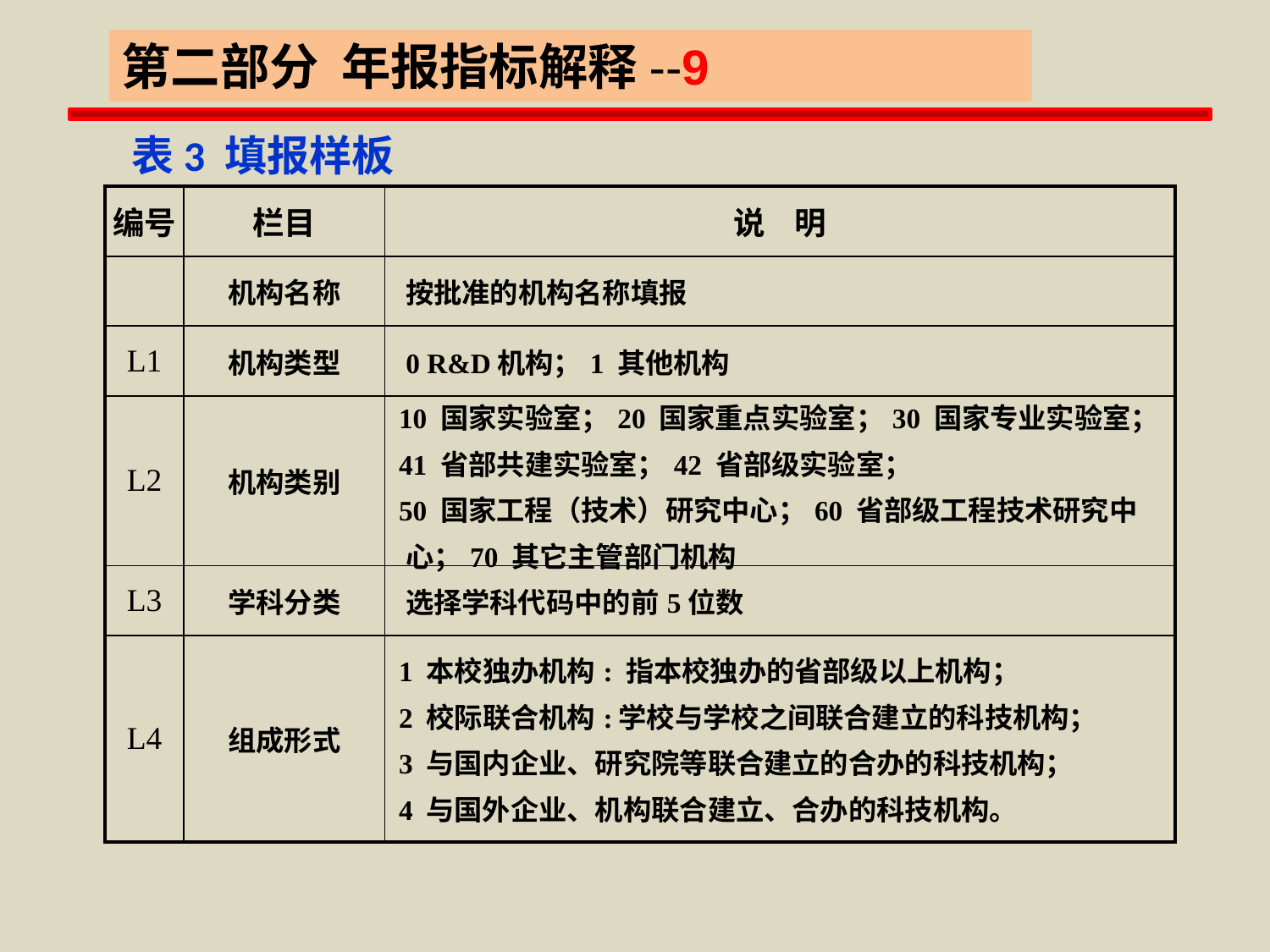

第二部分  年报指标解释--9

  表3 填报样板
| 编号 | 栏目 | 说 明 |
| --- | --- | --- |
|  | 机构名称 | 按批准的机构名称填报 |
| L1 | 机构类型 | 0 R&D机构；1 其他机构 |
| L2 | 机构类别 | 10 国家实验室；20 国家重点实验室；30 国家专业实验室； 41 省部共建实验室；42 省部级实验室； 50 国家工程（技术）研究中心；60 省部级工程技术研究中 心；70 其它主管部门机构 |
| L3 | 学科分类 | 选择学科代码中的前5位数 |
| L4 | 组成形式 | 1 本校独办机构: 指本校独办的省部级以上机构； 2 校际联合机构:学校与学校之间联合建立的科技机构； 3 与国内企业、研究院等联合建立的合办的科技机构； 4 与国外企业、机构联合建立、合办的科技机构。 |